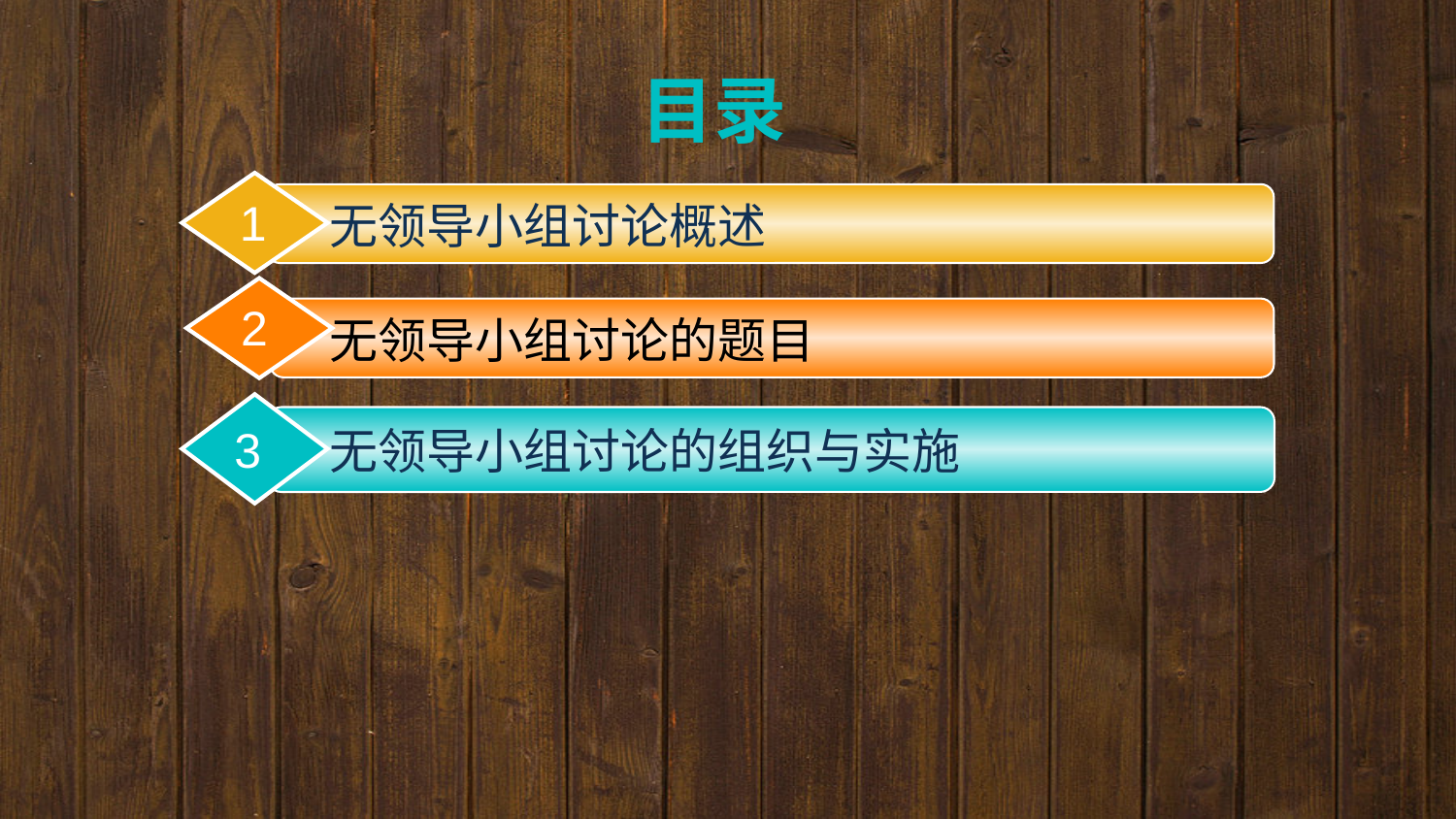

目录

1
无领导小组讨论概述

2
2

无领导小组讨论的题目

3
无领导小组讨论的组织与实施